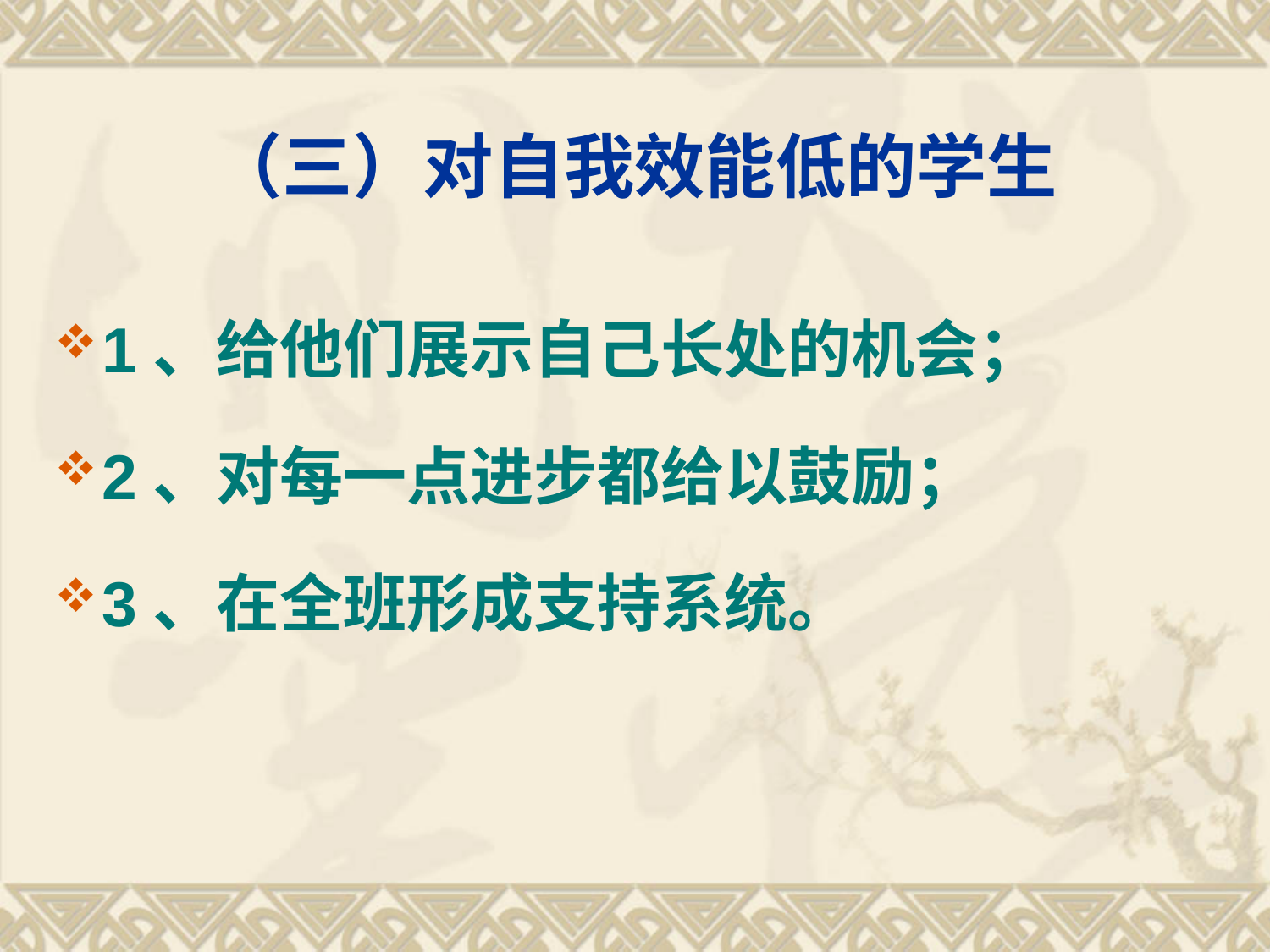

# （三）对自我效能低的学生
1、给他们展示自己长处的机会；
2、对每一点进步都给以鼓励；
3、在全班形成支持系统。